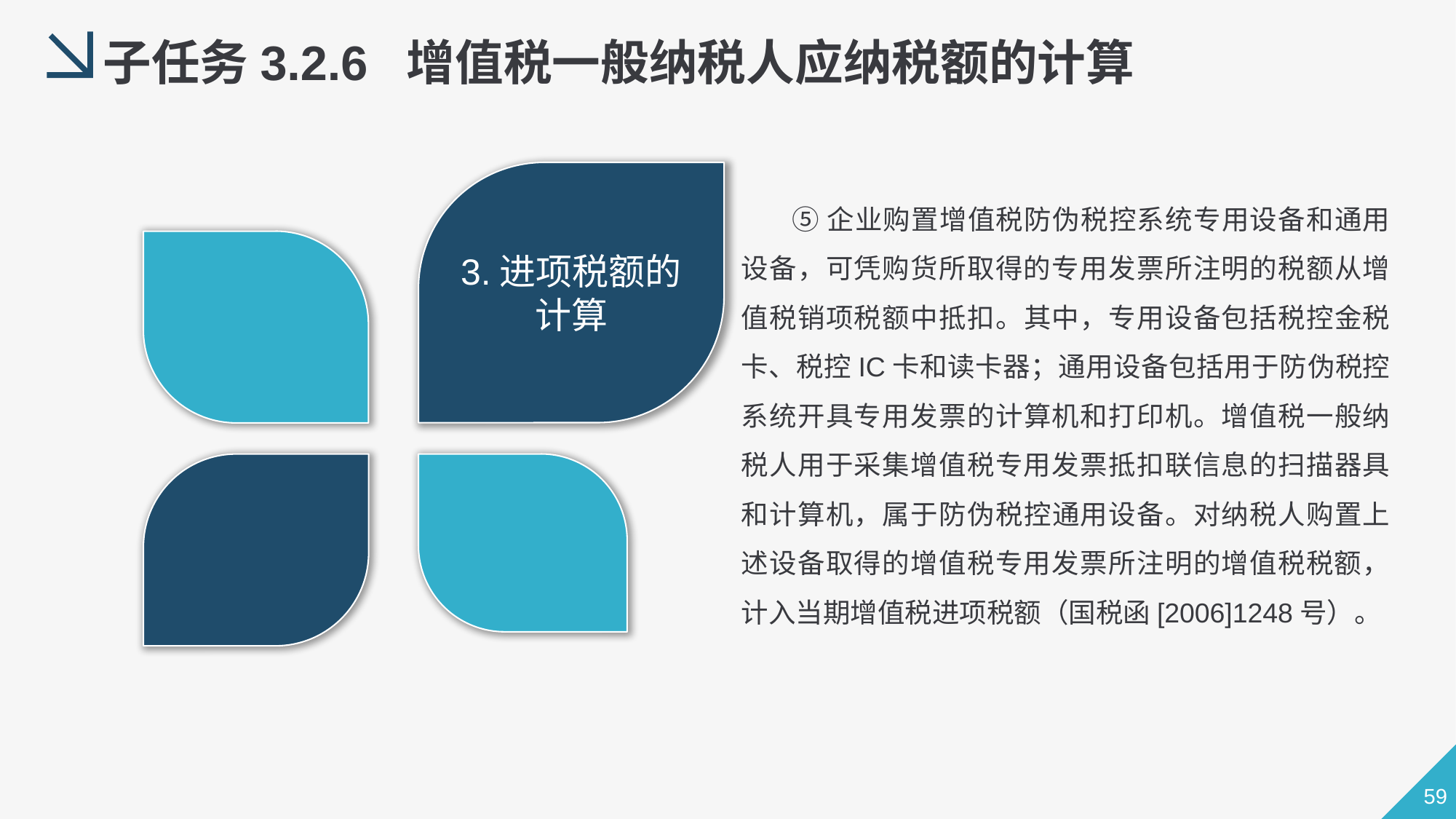

子任务3.2.6  增值税一般纳税人应纳税额的计算

3.进项税额的计算
       ⑤企业购置增值税防伪税控系统专用设备和通用设备，可凭购货所取得的专用发票所注明的税额从增值税销项税额中抵扣。其中，专用设备包括税控金税卡、税控IC卡和读卡器；通用设备包括用于防伪税控系统开具专用发票的计算机和打印机。增值税一般纳税人用于采集增值税专用发票抵扣联信息的扫描器具和计算机，属于防伪税控通用设备。对纳税人购置上述设备取得的增值税专用发票所注明的增值税税额，计入当期增值税进项税额（国税函[2006]1248号）。